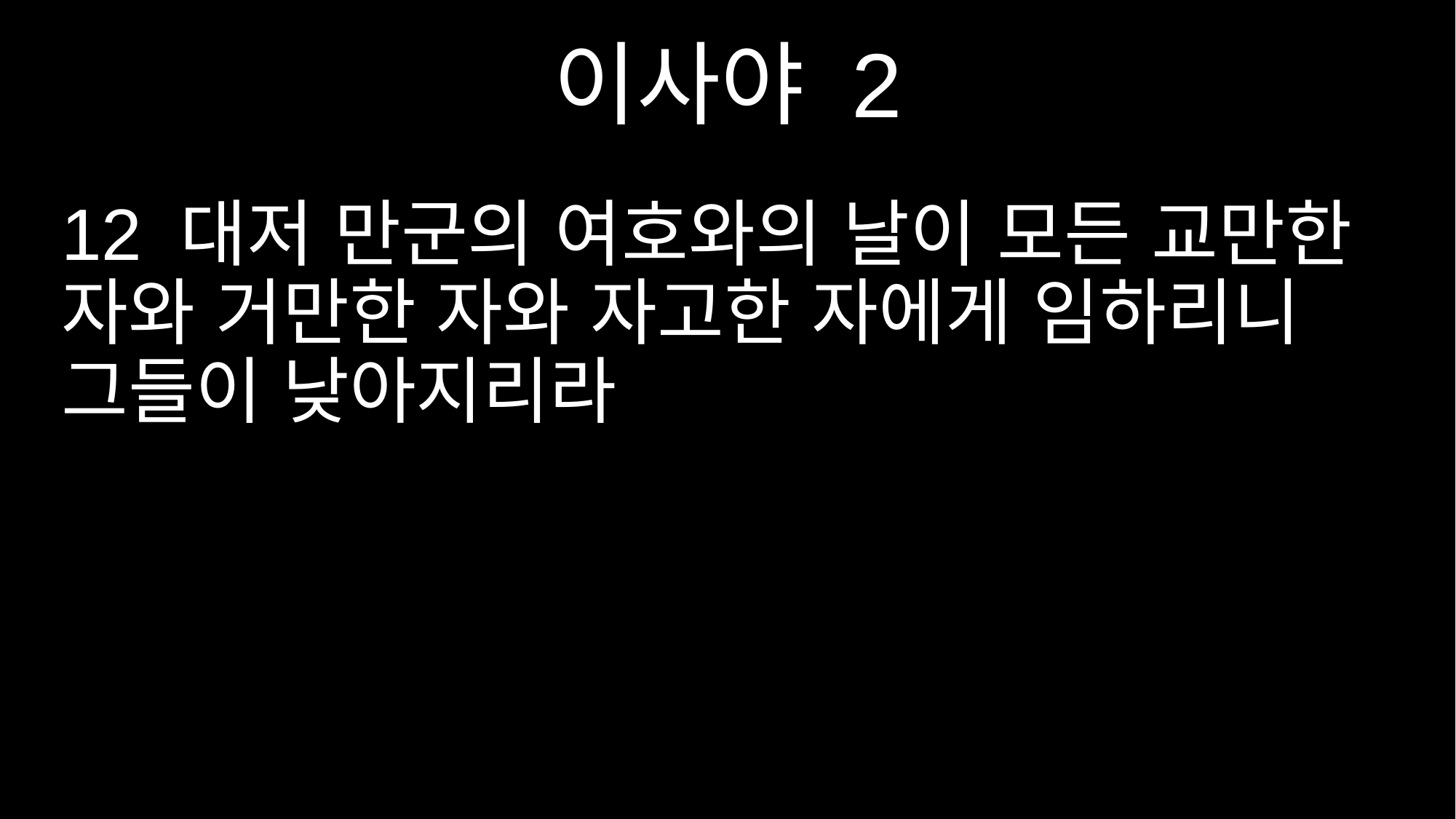

이사야 2
12 대저 만군의 여호와의 날이 모든 교만한 자와 거만한 자와 자고한 자에게 임하리니 그들이 낮아지리라